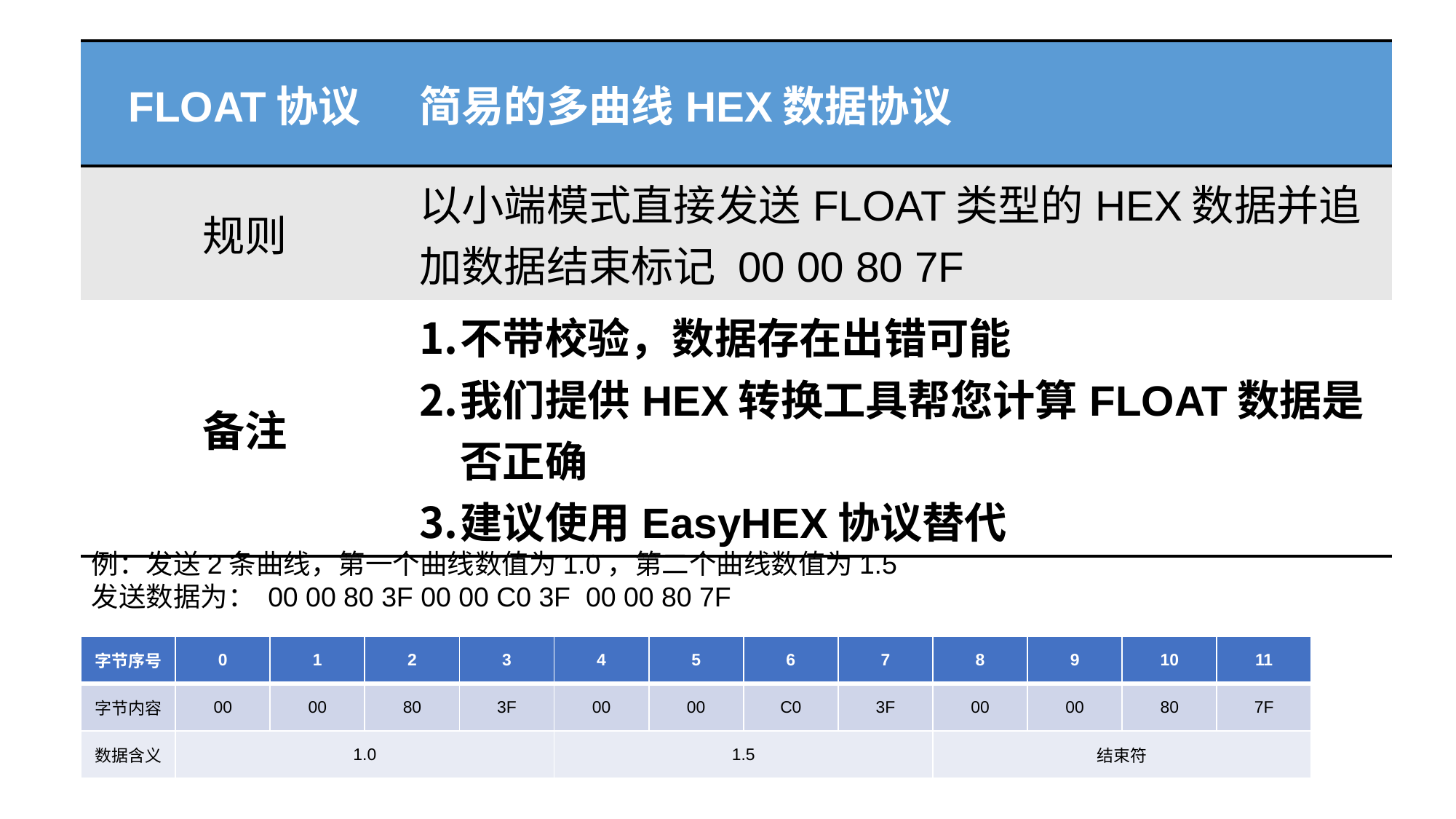

| FLOAT协议 | 简易的多曲线HEX数据协议 |
| --- | --- |
| 规则 | 以小端模式直接发送FLOAT类型的HEX数据并追加数据结束标记 00 00 80 7F |
| 备注 | 不带校验，数据存在出错可能 我们提供HEX转换工具帮您计算FLOAT数据是否正确 建议使用EasyHEX协议替代 |
例：发送2条曲线，第一个曲线数值为1.0，第二个曲线数值为1.5
发送数据为： 00 00 80 3F 00 00 C0 3F  00 00 80 7F
| 字节序号 | 0 | 1 | 2 | 3 | 4 | 5 | 6 | 7 | 8 | 9 | 10 | 11 |
| --- | --- | --- | --- | --- | --- | --- | --- | --- | --- | --- | --- | --- |
| 字节内容 | 00 | 00 | 80 | 3F | 00 | 00 | C0 | 3F | 00 | 00 | 80 | 7F |
| 数据含义 | 1.0 |  |  |  | 1.5 |  |  |  | 结束符 |  |  |  |